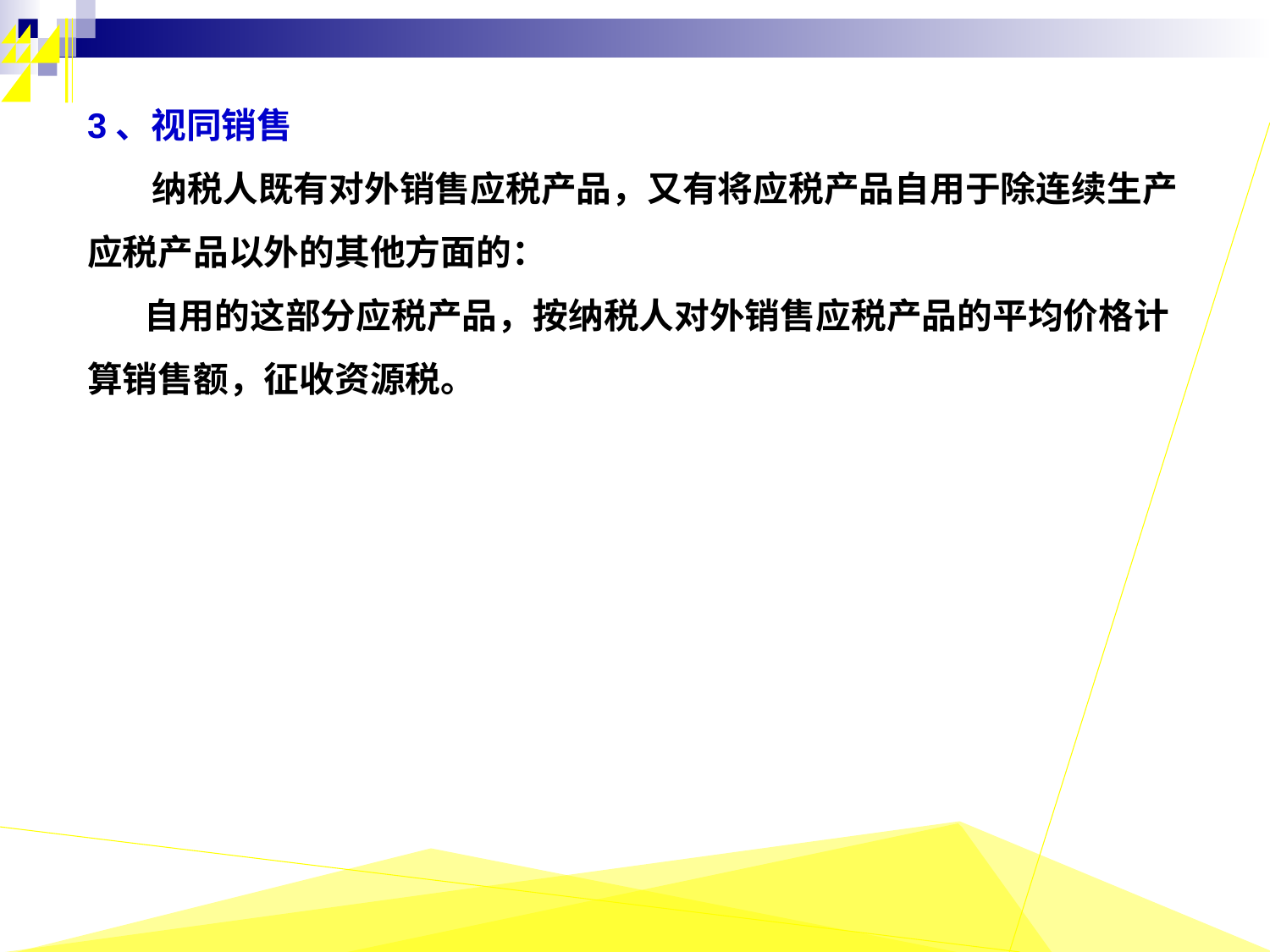

3、视同销售
       纳税人既有对外销售应税产品，又有将应税产品自用于除连续生产应税产品以外的其他方面的：
      自用的这部分应税产品，按纳税人对外销售应税产品的平均价格计算销售额，征收资源税。